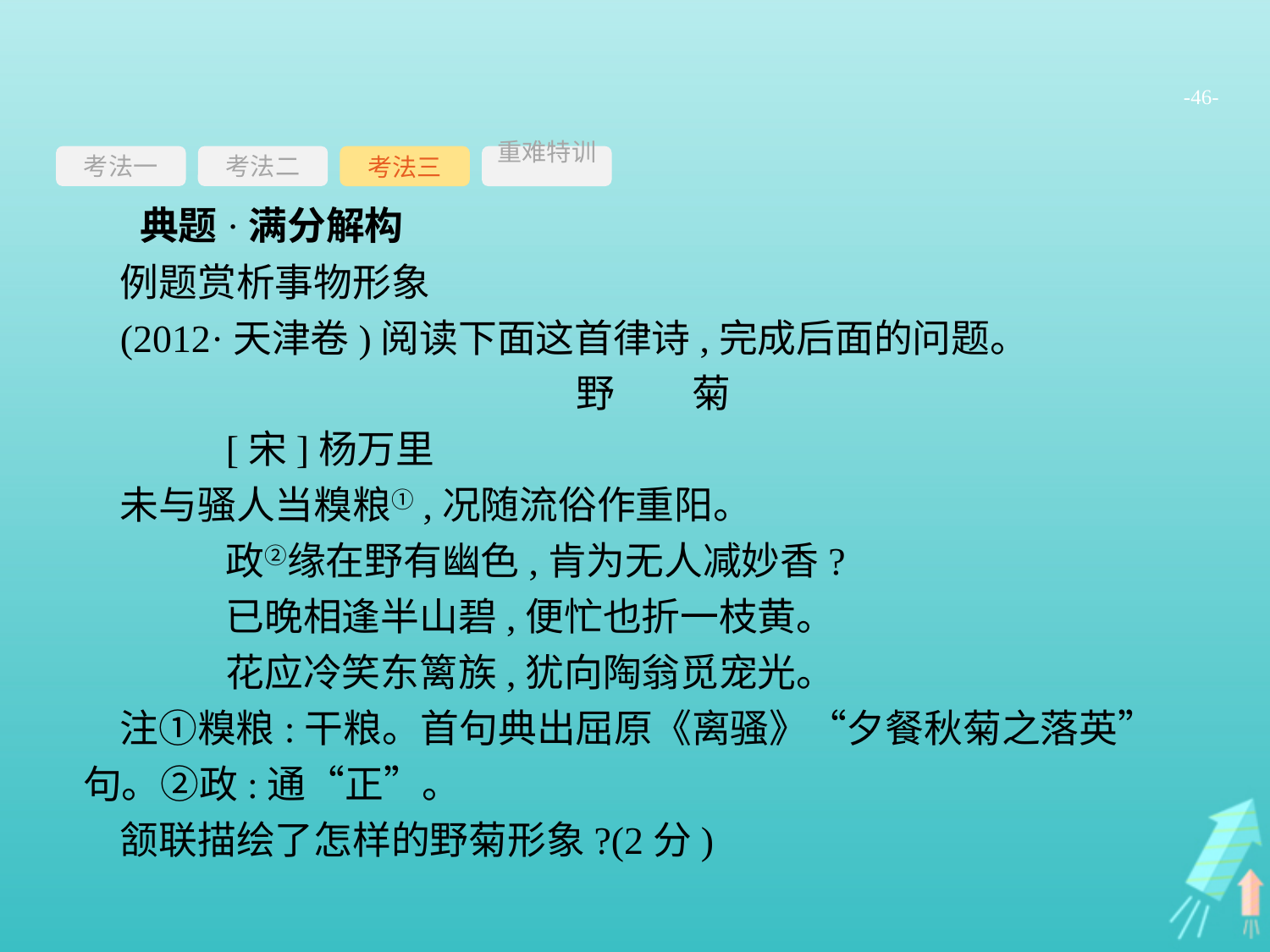

-46-
考法一
考法三
重难特训
考法二
典题·满分解构
例题赏析事物形象
(2012·天津卷)阅读下面这首律诗,完成后面的问题。
野　　菊
	[宋]杨万里
未与骚人当糗粮①,况随流俗作重阳。
	政②缘在野有幽色,肯为无人减妙香?
	已晚相逢半山碧,便忙也折一枝黄。
	花应冷笑东篱族,犹向陶翁觅宠光。
注①糗粮:干粮。首句典出屈原《离骚》“夕餐秋菊之落英”句。②政:通“正”。
颔联描绘了怎样的野菊形象?(2分)